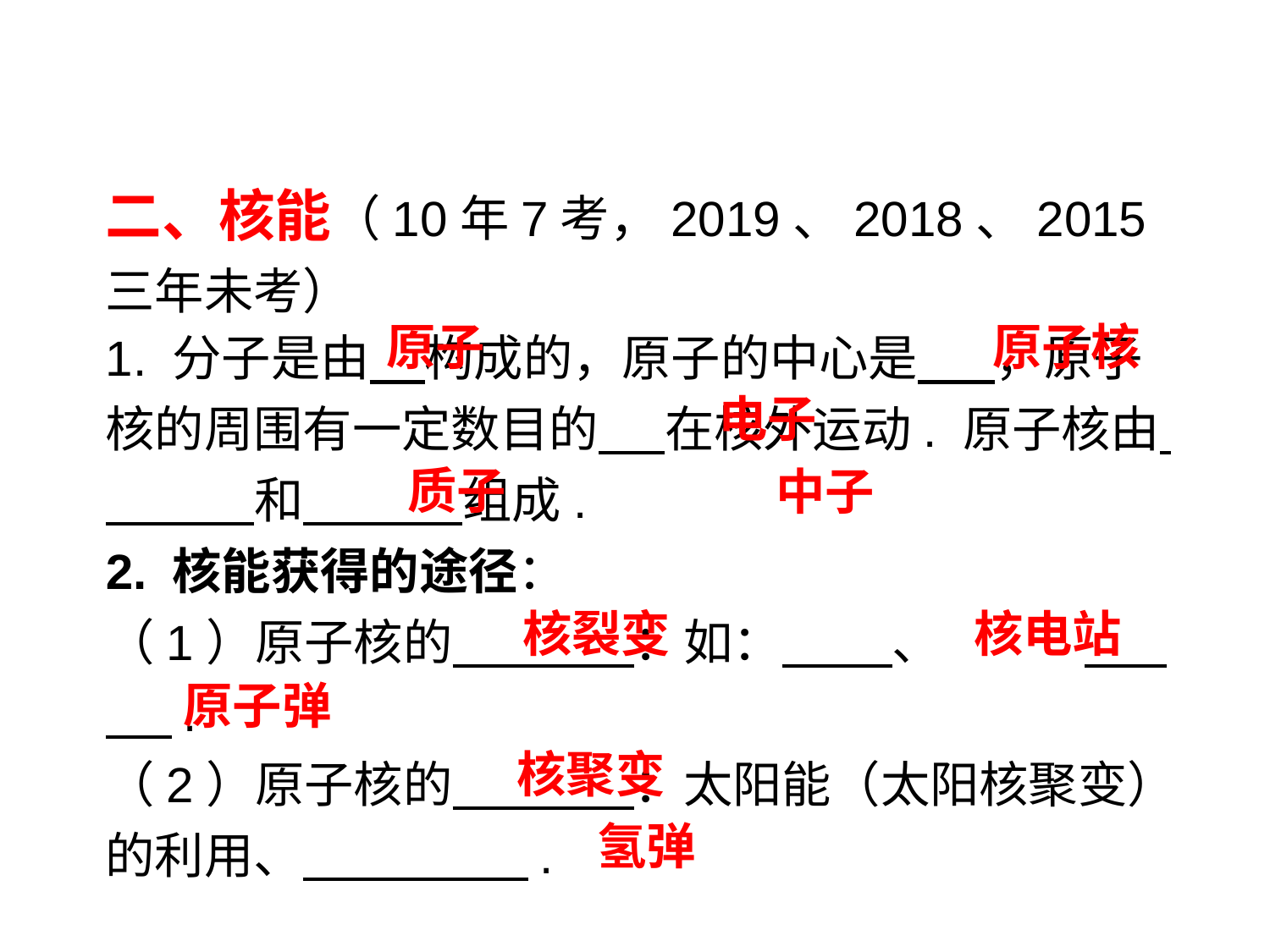

二、核能（10年7考，2019、2018、2015三年未考）
1. 分子是由     构成的，原子的中心是       ，原子核的周围有一定数目的      在核外运动. 原子核由           　和          　组成.
2. 核能获得的途径：
（1）原子核的            　：如：          、             　          .
（2）原子核的        　    ：太阳能（太阳核聚变）的利用、                　.
原子
原子核
电子
质子
中子
核裂变
核电站
原子弹
核聚变
 氢弹